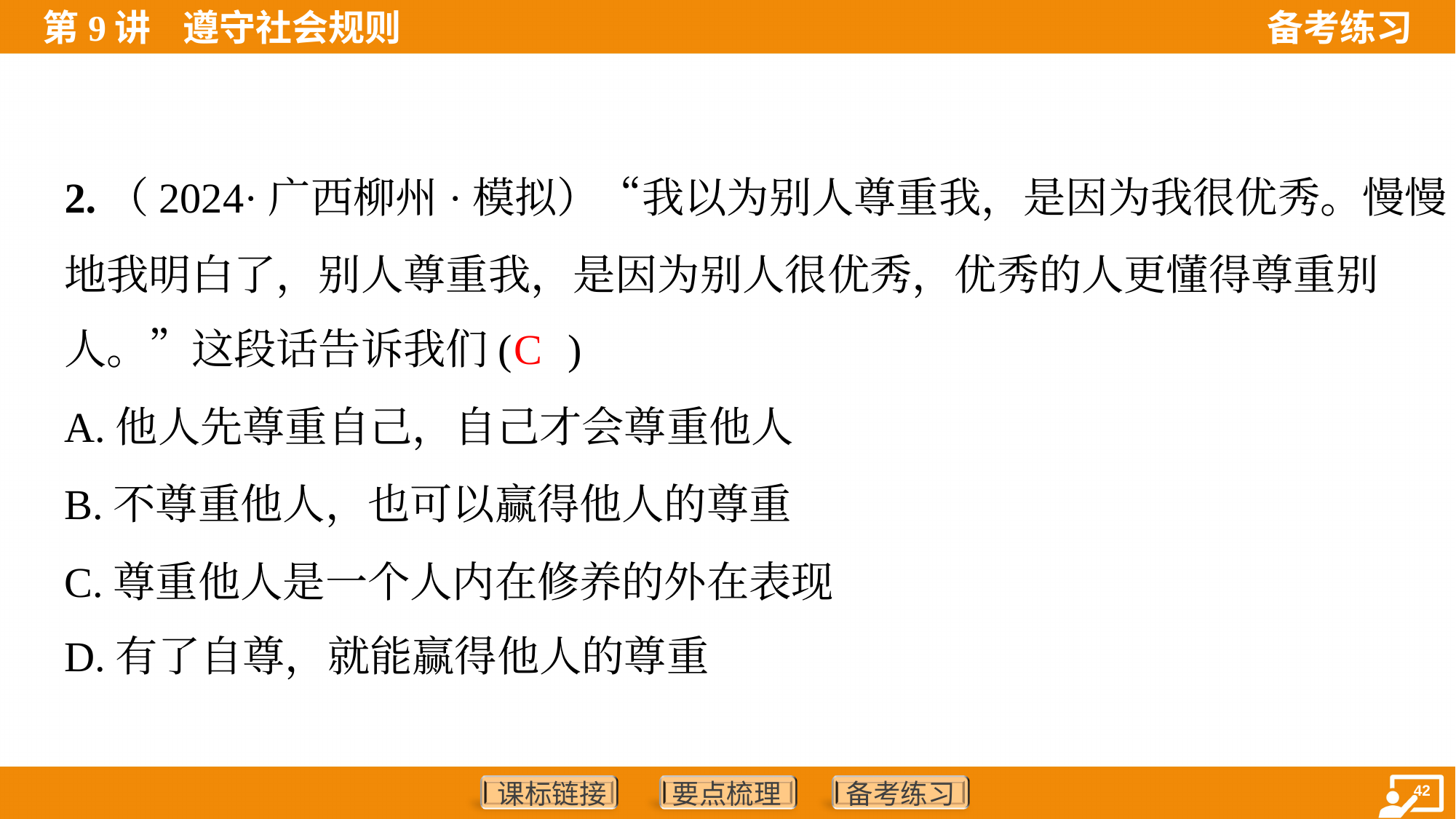

2.（2024·广西柳州·模拟）“我以为别人尊重我，是因为我很优秀。慢慢
地我明白了，别人尊重我，是因为别人很优秀，优秀的人更懂得尊重别
人。”这段话告诉我们(     )
C
A.他人先尊重自己，自己才会尊重他人
B.不尊重他人，也可以赢得他人的尊重
C.尊重他人是一个人内在修养的外在表现
D.有了自尊，就能赢得他人的尊重